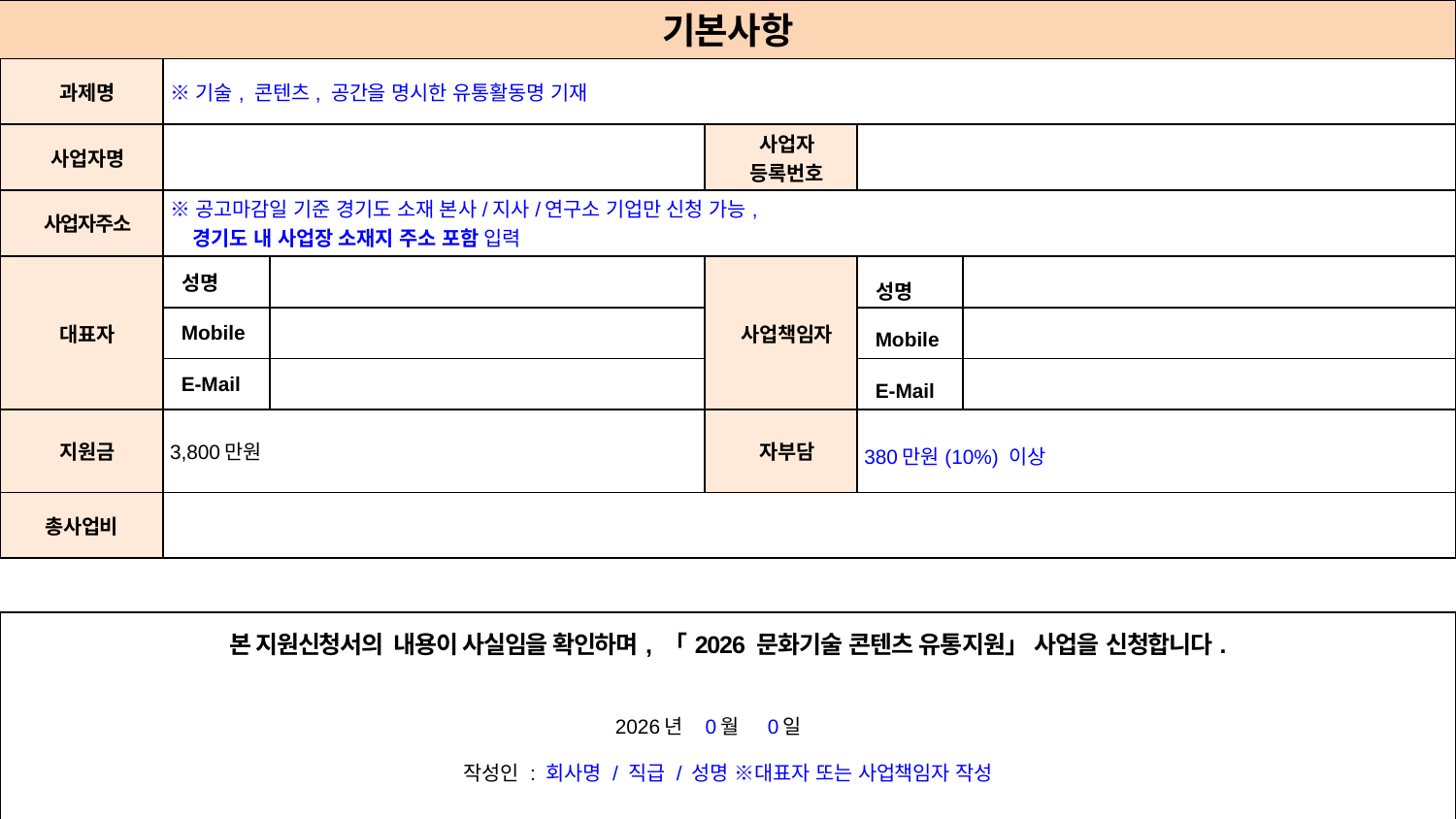

기본사항
| 과제명 | ※기술, 콘텐츠, 공간을 명시한 유통활동명 기재 |  |  |  |  |
| --- | --- | --- | --- | --- | --- |
| 사업자명 |  |  | 사업자 등록번호 |  |  |
| 사업자주소 | ※공고마감일 기준 경기도 소재 본사/지사/연구소 기업만 신청 가능, 경기도 내 사업장 소재지 주소 포함 입력 |  |  |  |  |
| 대표자 | 성명 |  | 사업책임자 | 성명 |  |
|  | Mobile |  |  | Mobile |  |
|  | E-Mail |  |  | E-Mail |  |
| 지원금 | 3,800만원 |  | 자부담 | 380만원(10%) 이상 |  |
| 총사업비 |  |  |  |  |  |
| 본 지원신청서의 내용이 사실임을 확인하며, 「2026 문화기술 콘텐츠 유통지원」 사업을 신청합니다. 2026년 0월 0일 작성인 : 회사명 / 직급 / 성명 ※대표자 또는 사업책임자 작성 경기콘텐츠진흥원 귀중 |
| --- |